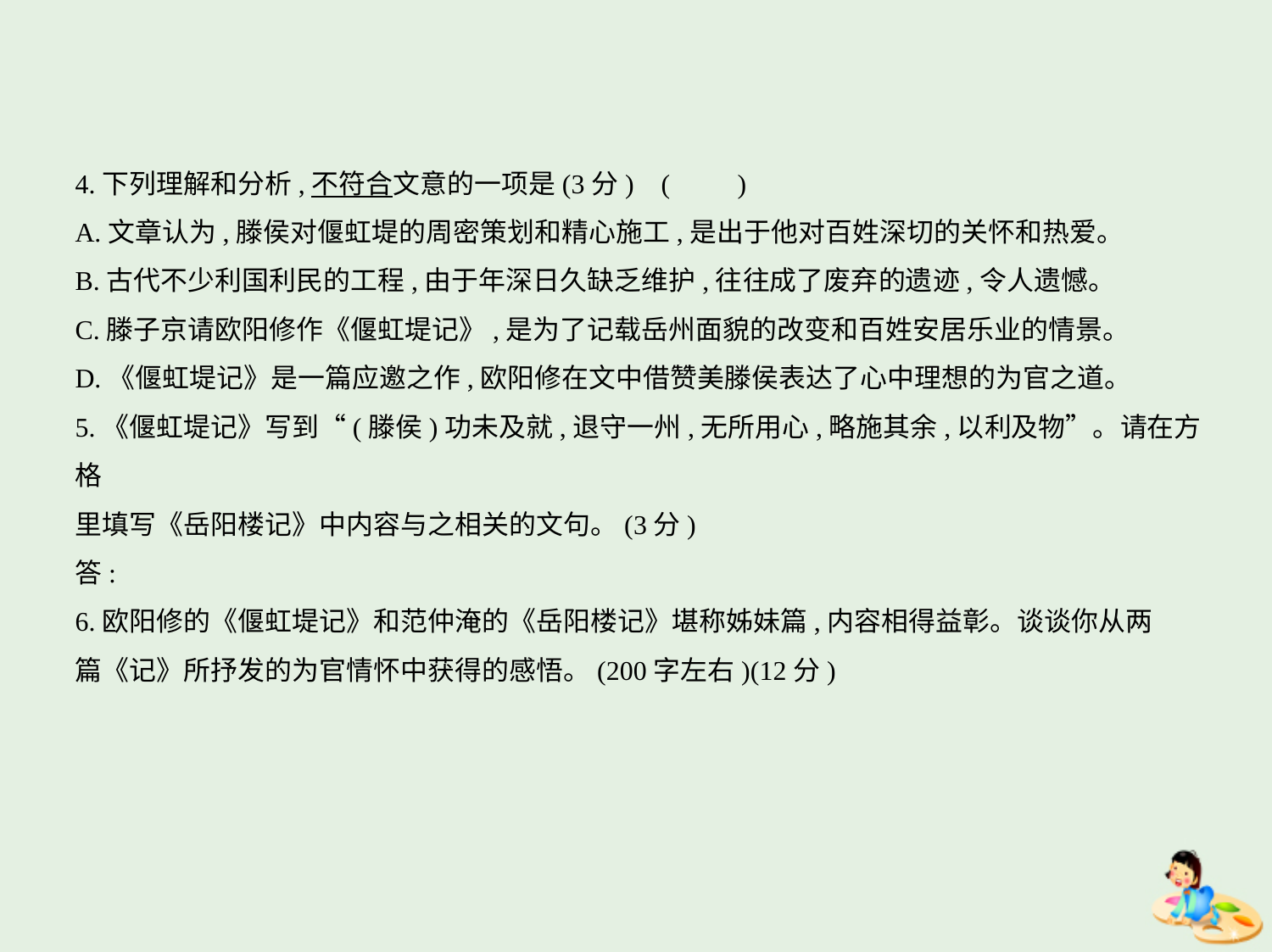

4.下列理解和分析,不符合文意的一项是(3分) (　　)
A.文章认为,滕侯对偃虹堤的周密策划和精心施工,是出于他对百姓深切的关怀和热爱。
B.古代不少利国利民的工程,由于年深日久缺乏维护,往往成了废弃的遗迹,令人遗憾。
C.滕子京请欧阳修作《偃虹堤记》,是为了记载岳州面貌的改变和百姓安居乐业的情景。
D.《偃虹堤记》是一篇应邀之作,欧阳修在文中借赞美滕侯表达了心中理想的为官之道。
5.《偃虹堤记》写到“(滕侯)功未及就,退守一州,无所用心,略施其余,以利及物”。请在方格
里填写《岳阳楼记》中内容与之相关的文句。(3分)
答:
6.欧阳修的《偃虹堤记》和范仲淹的《岳阳楼记》堪称姊妹篇,内容相得益彰。谈谈你从两
篇《记》所抒发的为官情怀中获得的感悟。(200字左右)(12分)